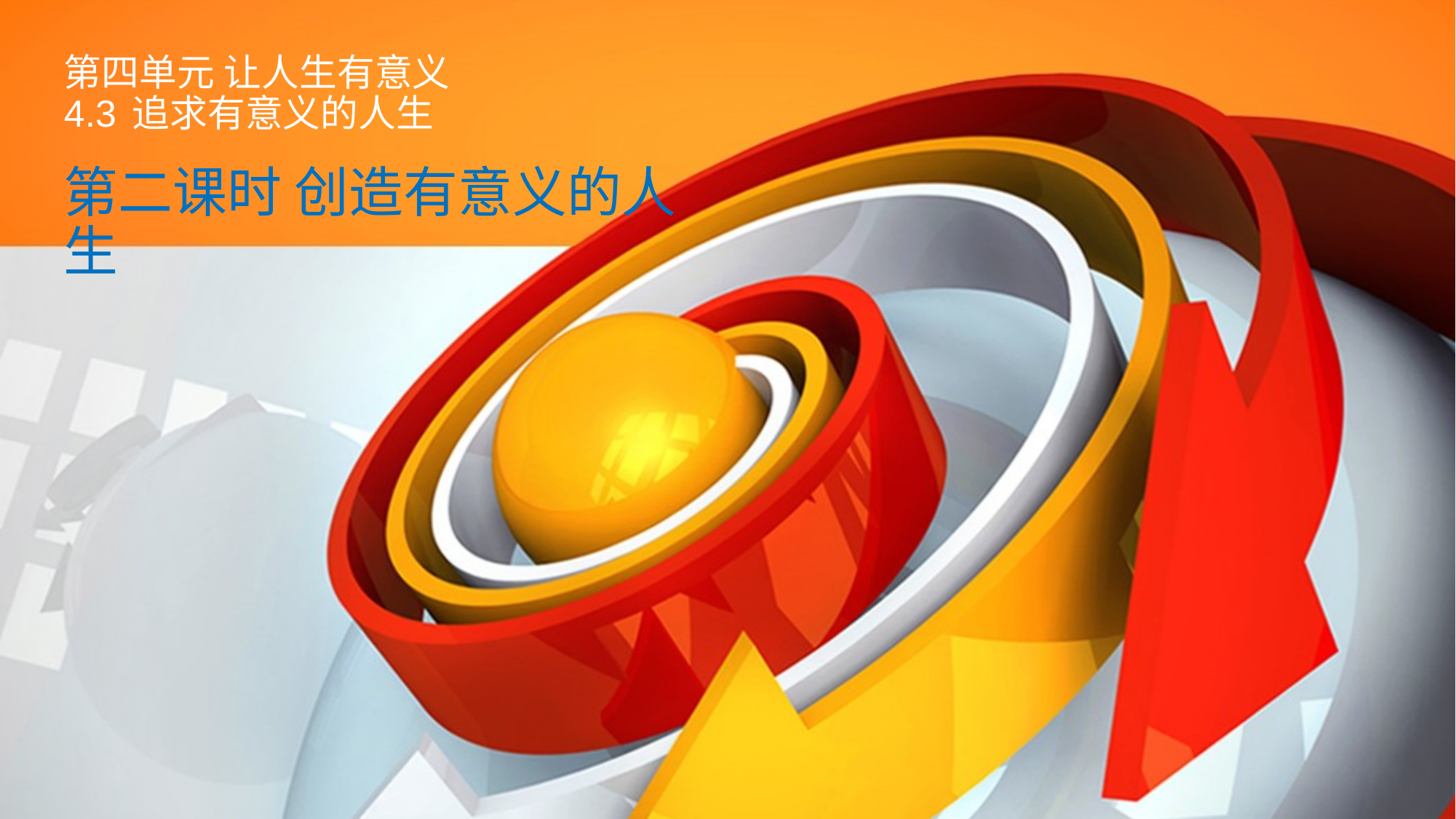

# 第四单元 让人生有意义 4.3 追求有意义的人生
第二课时 创造有意义的人生